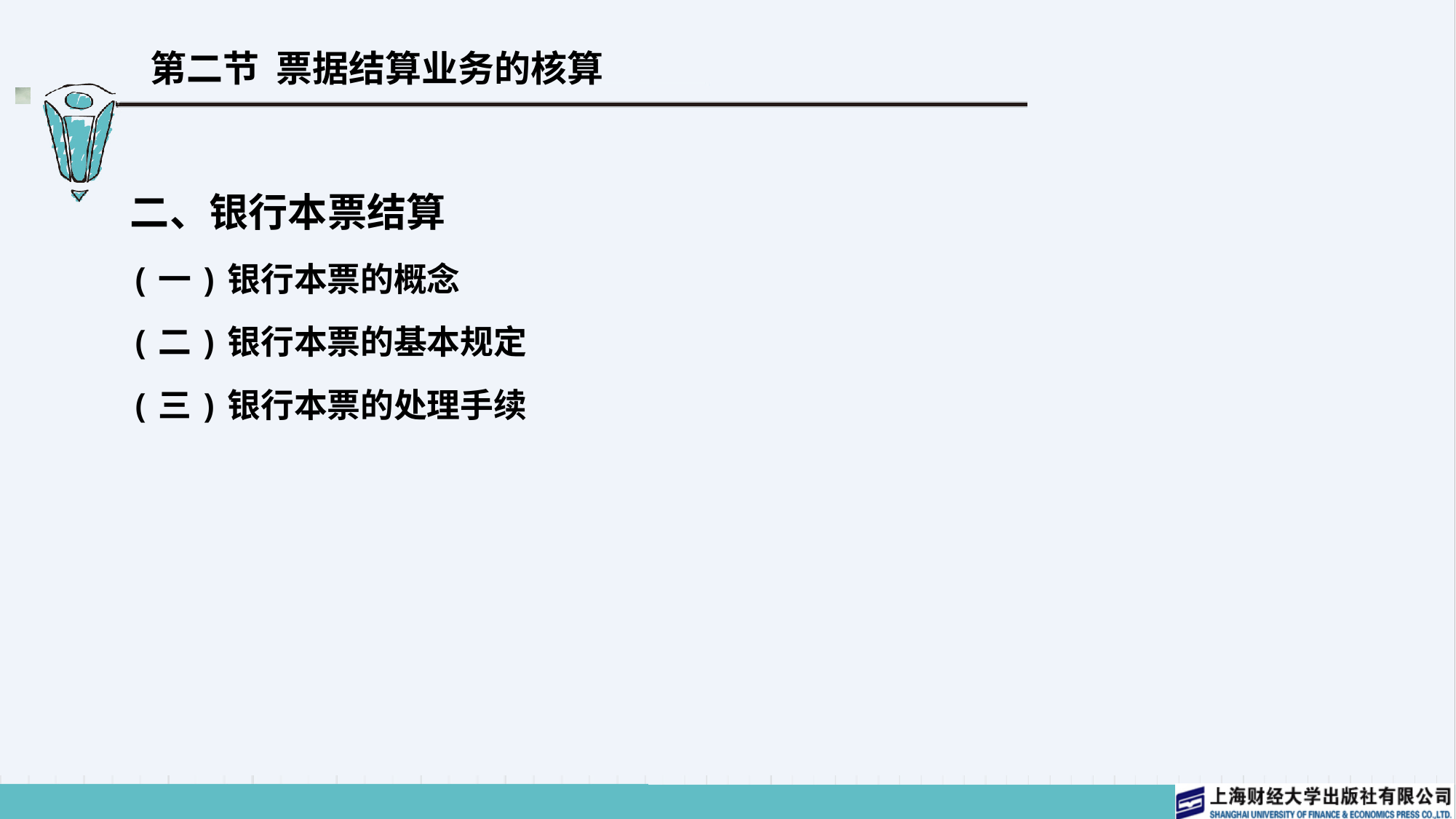

# 第二节  票据结算业务的核算
二、银行本票结算
(一)银行本票的概念
(二)银行本票的基本规定
(三)银行本票的处理手续